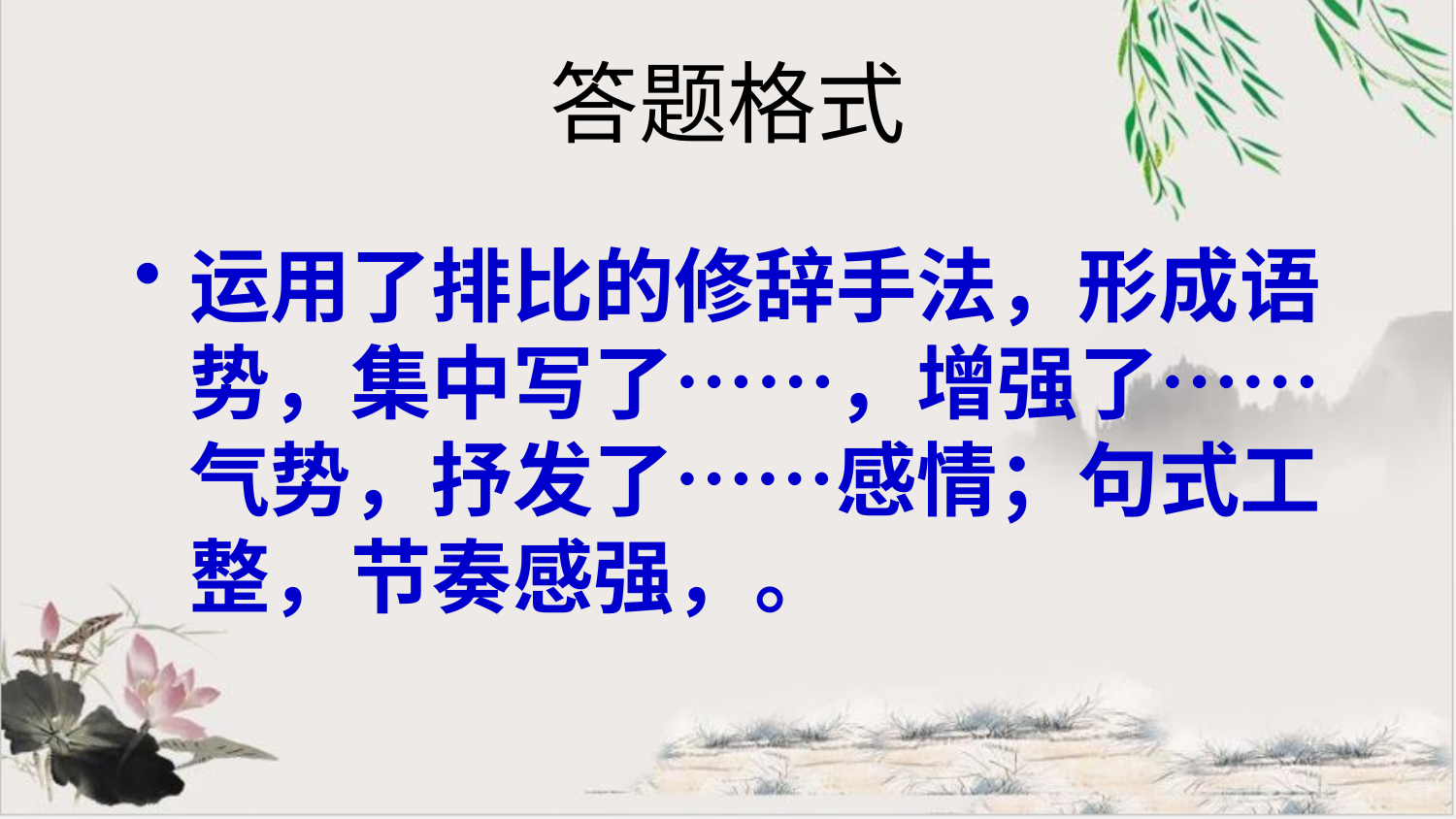

# 答题格式
运用了排比的修辞手法，形成语势，集中写了……，增强了……气势，抒发了……感情；句式工整，节奏感强，。